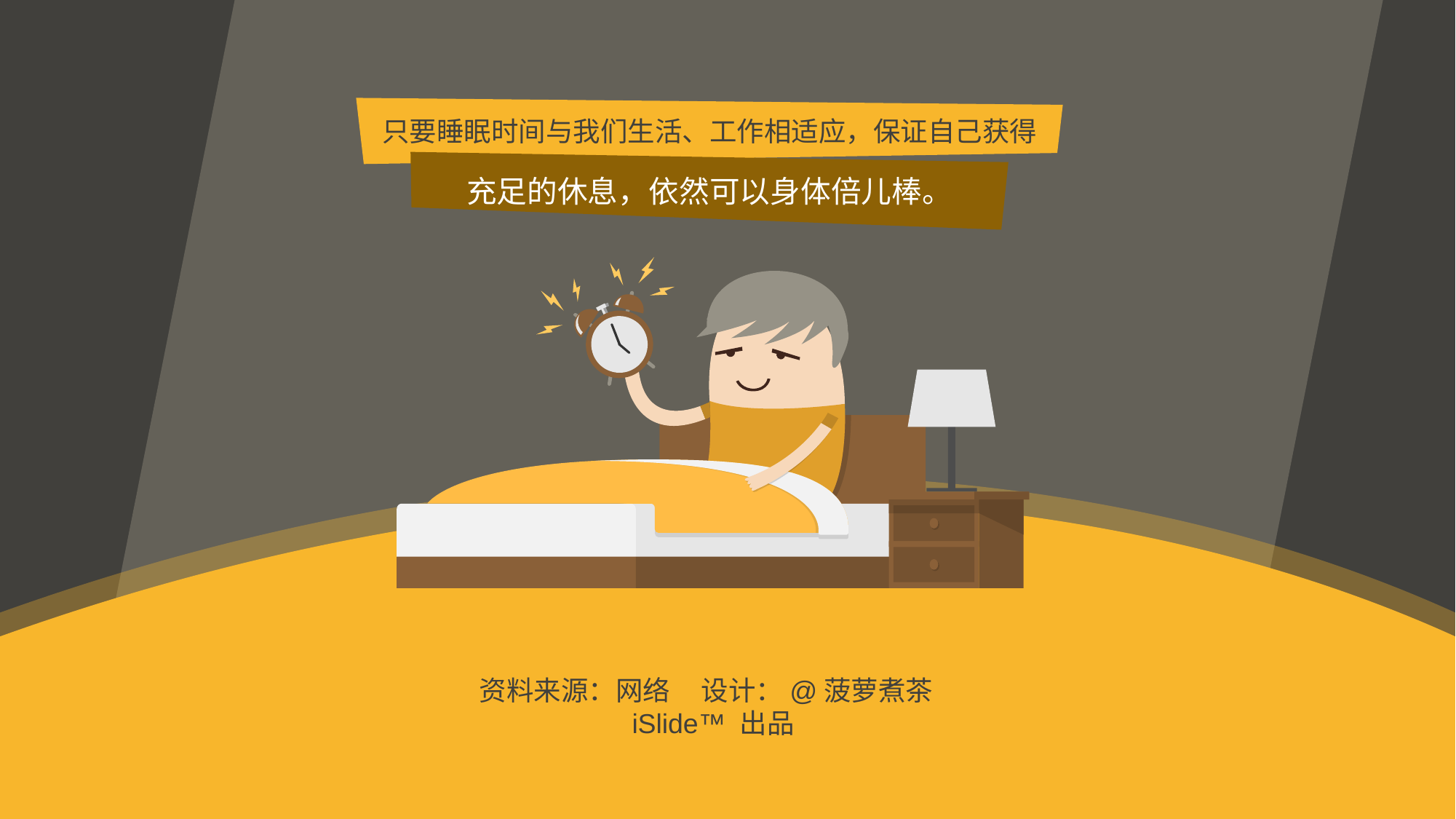

只要睡眠时间与我们生活、工作相适应，保证自己获得
充足的休息，依然可以身体倍儿棒。

资料来源：网络     设计：@菠萝煮茶
 iSlide™ 出品